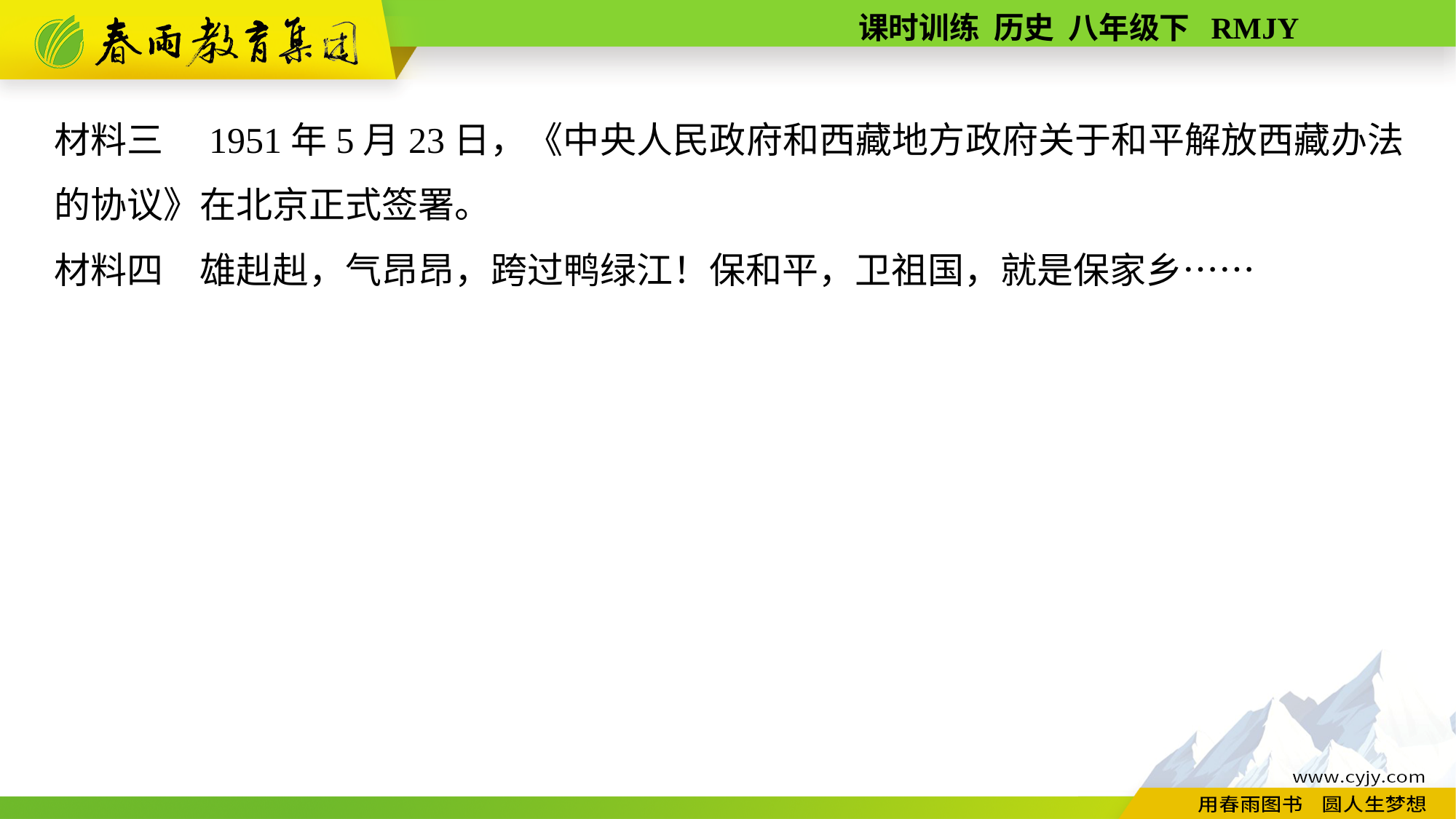

材料三　1951年5月23日，《中央人民政府和西藏地方政府关于和平解放西藏办法的协议》在北京正式签署。
材料四　雄赳赳，气昂昂，跨过鸭绿江！保和平，卫祖国，就是保家乡……